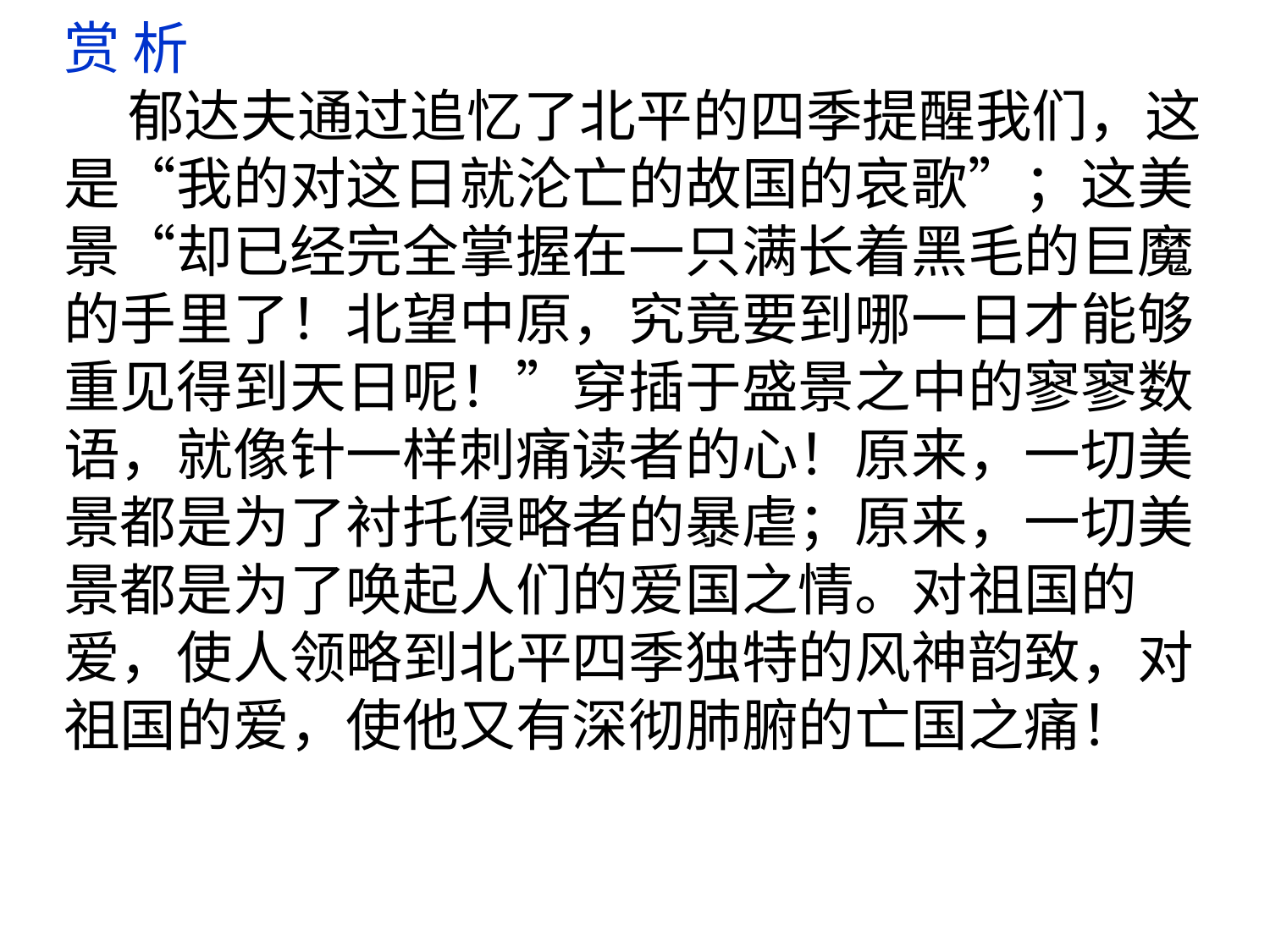

赏 析
    郁达夫通过追忆了北平的四季提醒我们，这是“我的对这日就沦亡的故国的哀歌”；这美景“却已经完全掌握在一只满长着黑毛的巨魔的手里了！北望中原，究竟要到哪一日才能够重见得到天日呢！”穿插于盛景之中的寥寥数语，就像针一样刺痛读者的心！原来，一切美景都是为了衬托侵略者的暴虐；原来，一切美景都是为了唤起人们的爱国之情。对祖国的爱，使人领略到北平四季独特的风神韵致，对祖国的爱，使他又有深彻肺腑的亡国之痛！